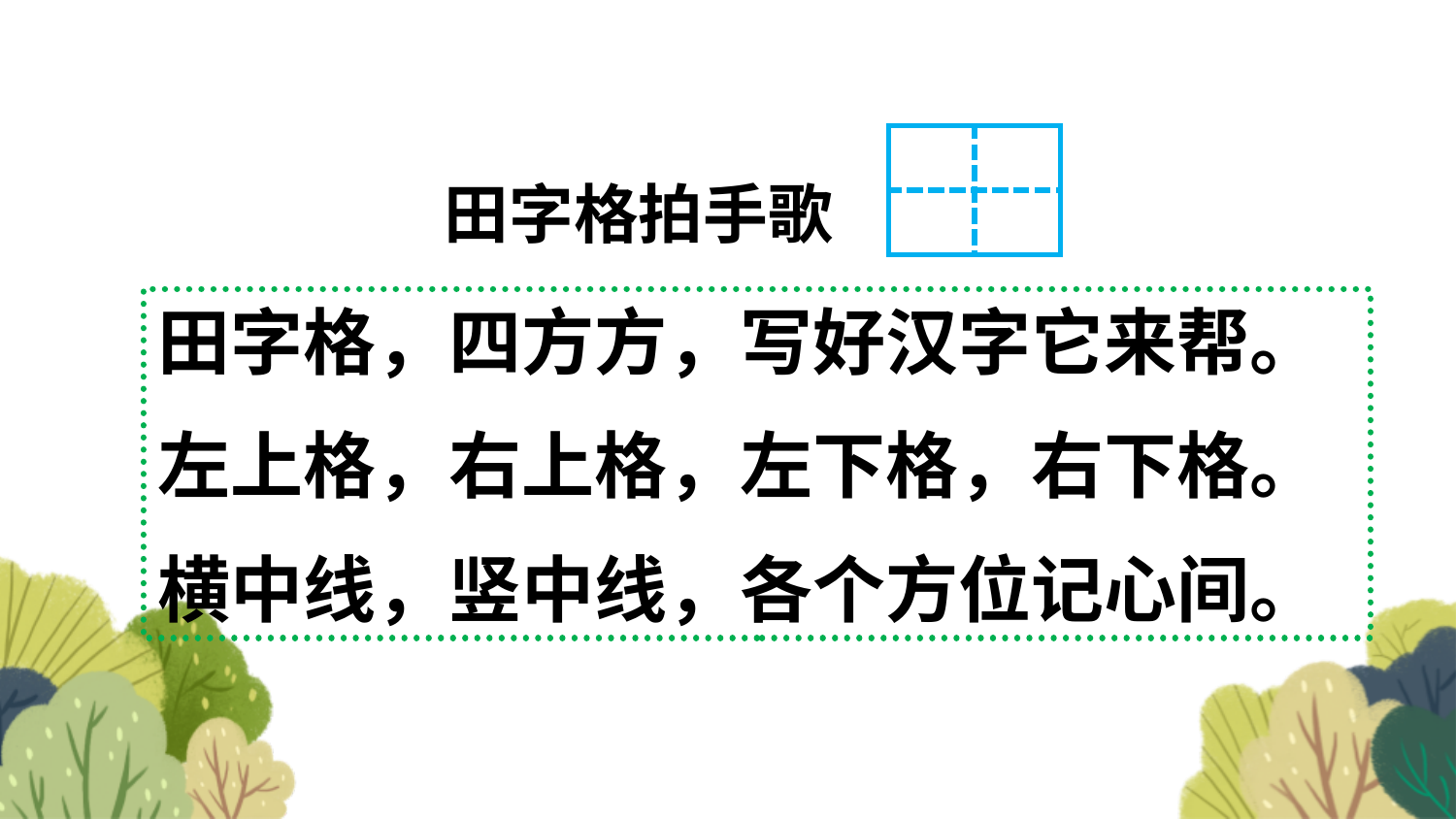

|  |  |
| --- | --- |
|  |  |
田字格拍手歌
田字格，四方方，写好汉字它来帮。
左上格，右上格，左下格，右下格。
横中线，竖中线，各个方位记心间。